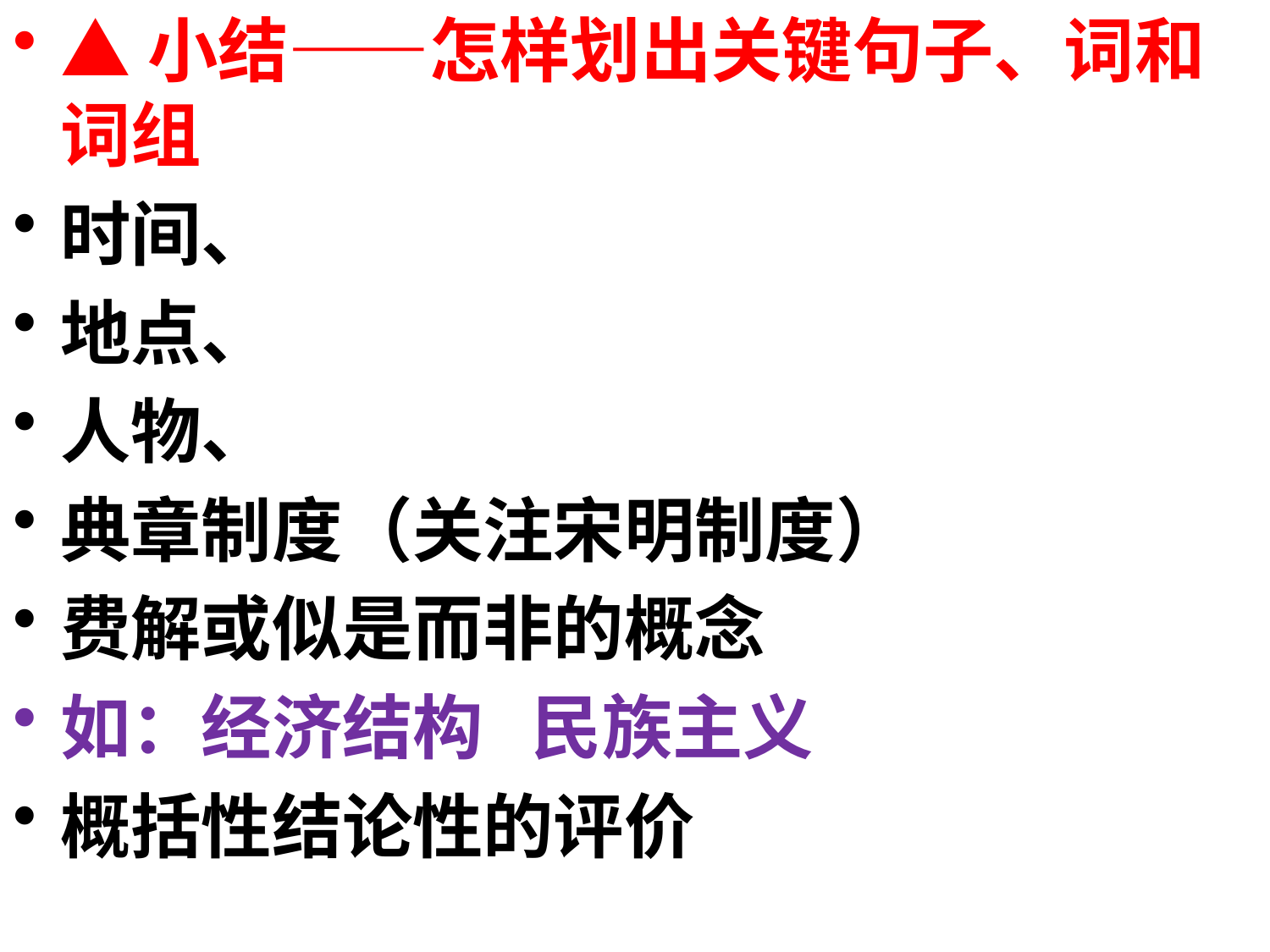

▲小结——怎样划出关键句子、词和词组
时间、
地点、
人物、
典章制度（关注宋明制度）
费解或似是而非的概念
如：经济结构   民族主义
概括性结论性的评价